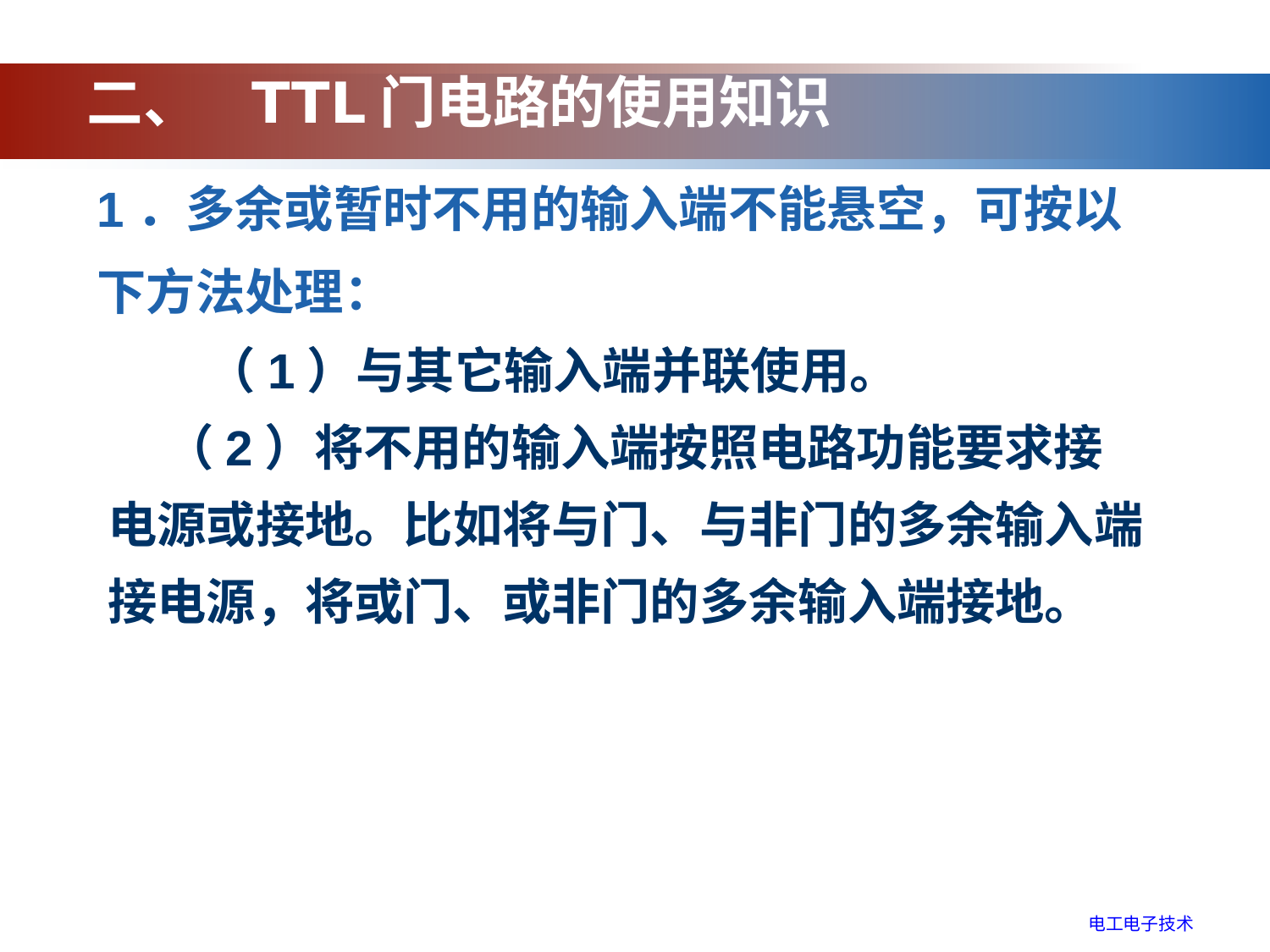

# 二、   TTL门电路的使用知识
1．多余或暂时不用的输入端不能悬空，可按以
下方法处理：
　　（1）与其它输入端并联使用。
    （2）将不用的输入端按照电路功能要求接电源或接地。比如将与门、与非门的多余输入端接电源，将或门、或非门的多余输入端接地。
电工电子技术
131